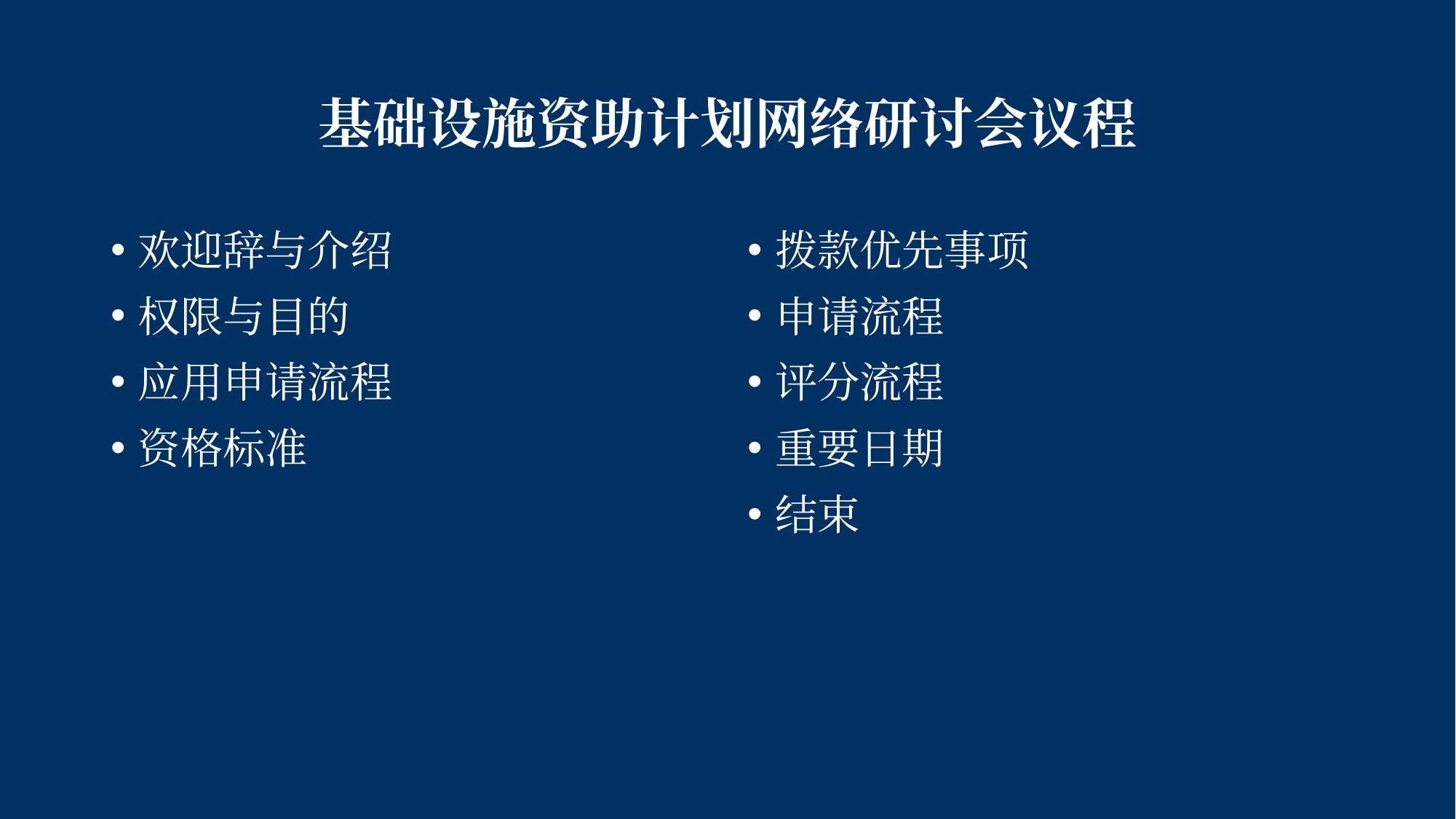

# 基础设施资助计划网络研讨会议程
欢迎辞与介绍
权限与目的
应用申请流程
资格标准
拨款优先事项
申请流程
评分流程
重要日期
结束